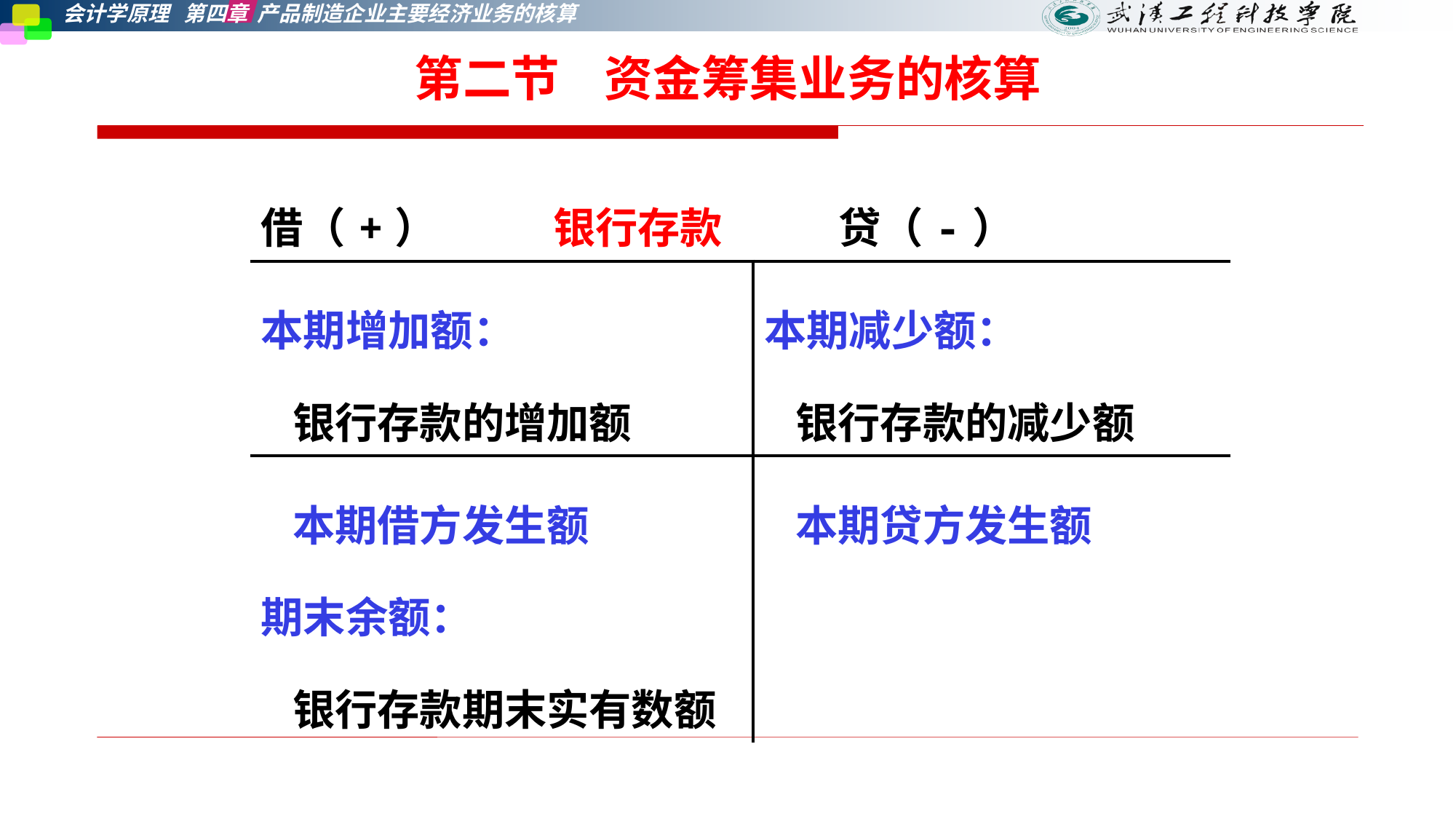

第二节    资金筹集业务的核算
| 借（+） 银行存款 贷（-） |  |
| --- | --- |
| 本期增加额： 银行存款的增加额 | 本期减少额： 银行存款的减少额 |
| 本期借方发生额 期末余额： 银行存款期末实有数额 | 本期贷方发生额 |